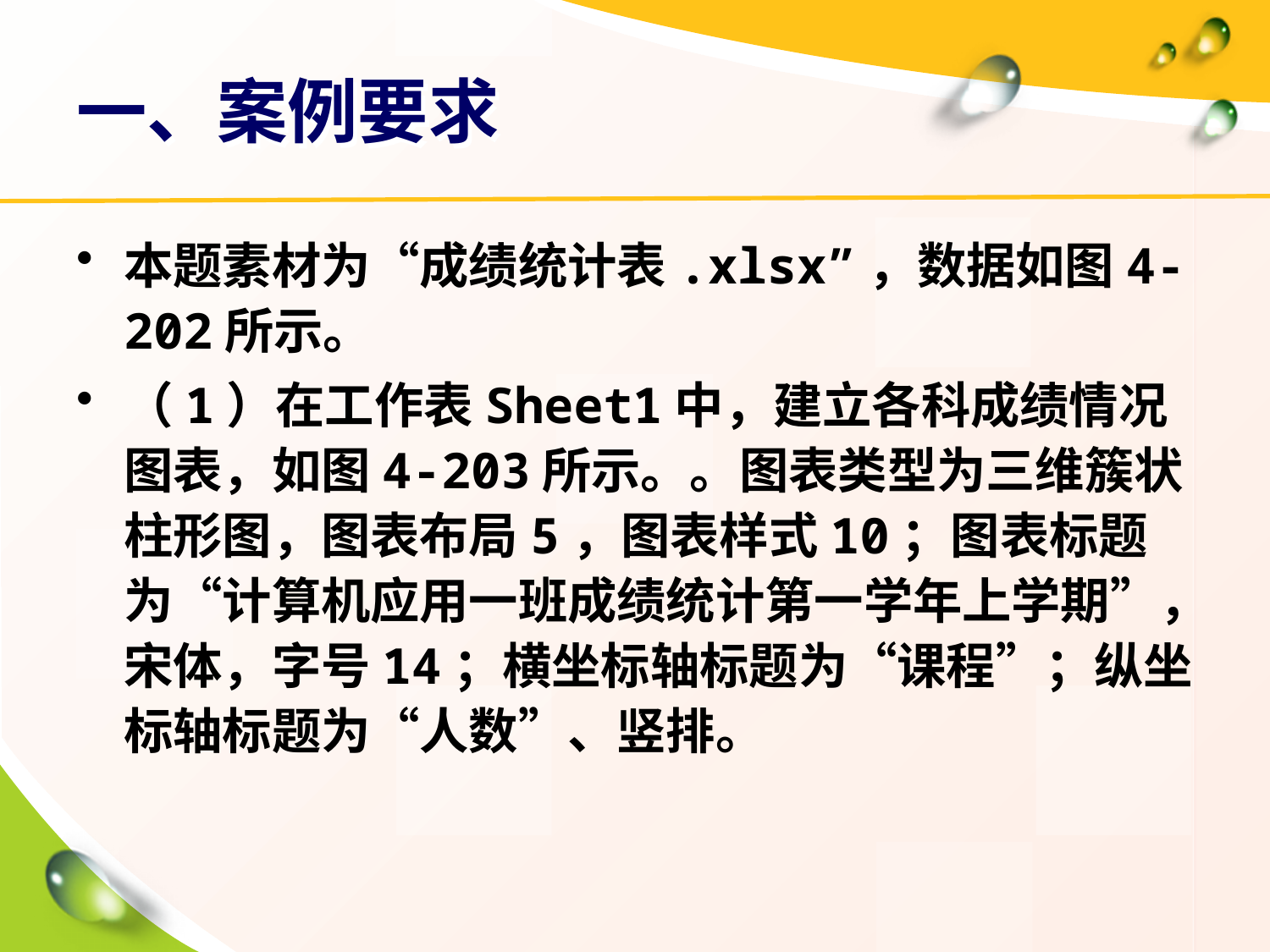

# 一、案例要求
本题素材为“成绩统计表.xlsx”，数据如图4-202所示。
（1）在工作表Sheet1中，建立各科成绩情况图表，如图4-203所示。。图表类型为三维簇状柱形图，图表布局5，图表样式10；图表标题为“计算机应用一班成绩统计第一学年上学期”，宋体，字号14；横坐标轴标题为“课程”；纵坐标轴标题为“人数”、竖排。